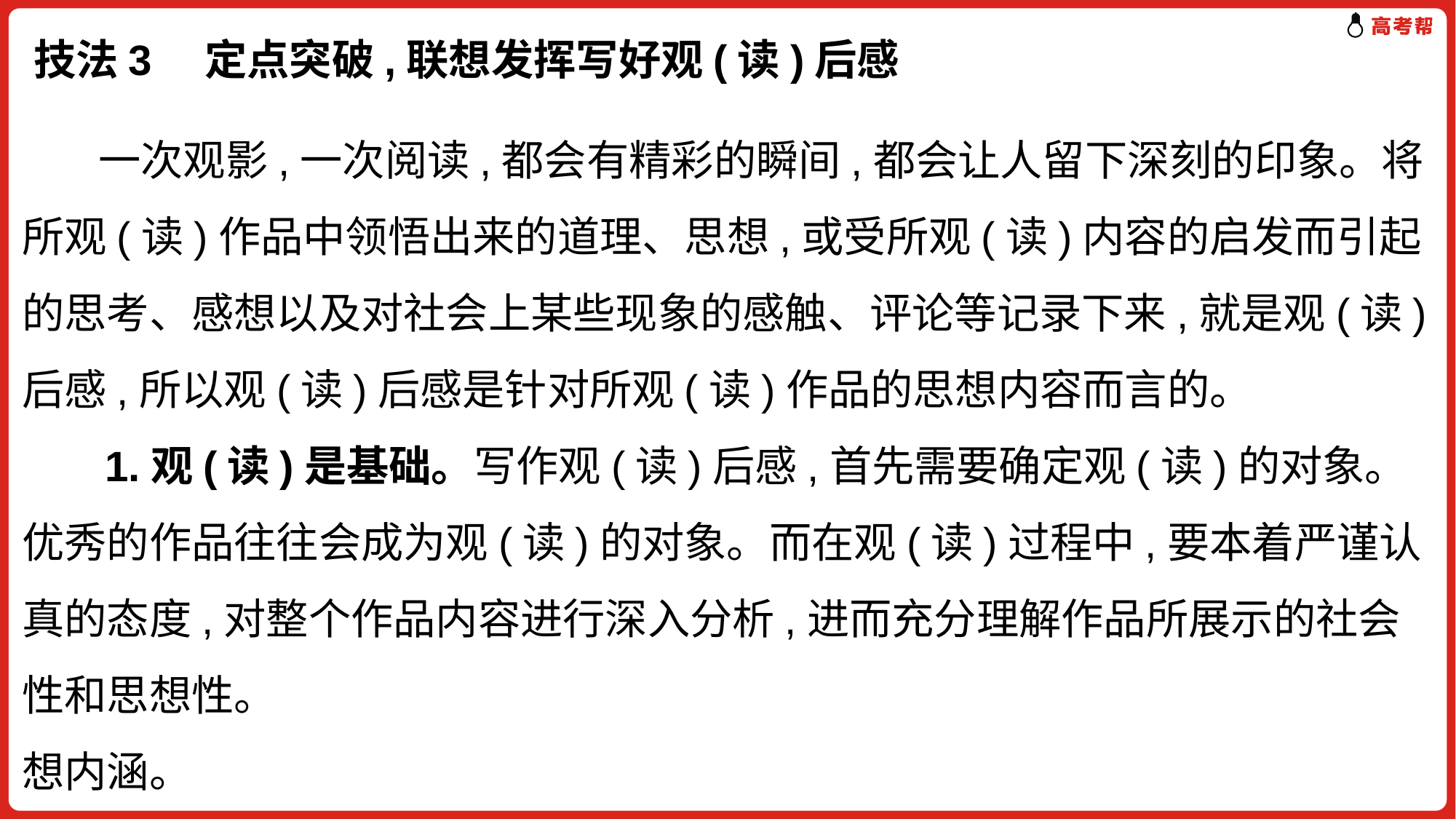

# 技法3　定点突破,联想发挥写好观(读)后感
       一次观影,一次阅读,都会有精彩的瞬间,都会让人留下深刻的印象。将所观(读)作品中领悟出来的道理、思想,或受所观(读)内容的启发而引起的思考、感想以及对社会上某些现象的感触、评论等记录下来,就是观(读)后感,所以观(读)后感是针对所观(读)作品的思想内容而言的。
       1.观(读)是基础。写作观(读)后感,首先需要确定观(读)的对象。优秀的作品往往会成为观(读)的对象。而在观(读)过程中,要本着严谨认真的态度,对整个作品内容进行深入分析,进而充分理解作品所展示的社会性和思想性。
想内涵。